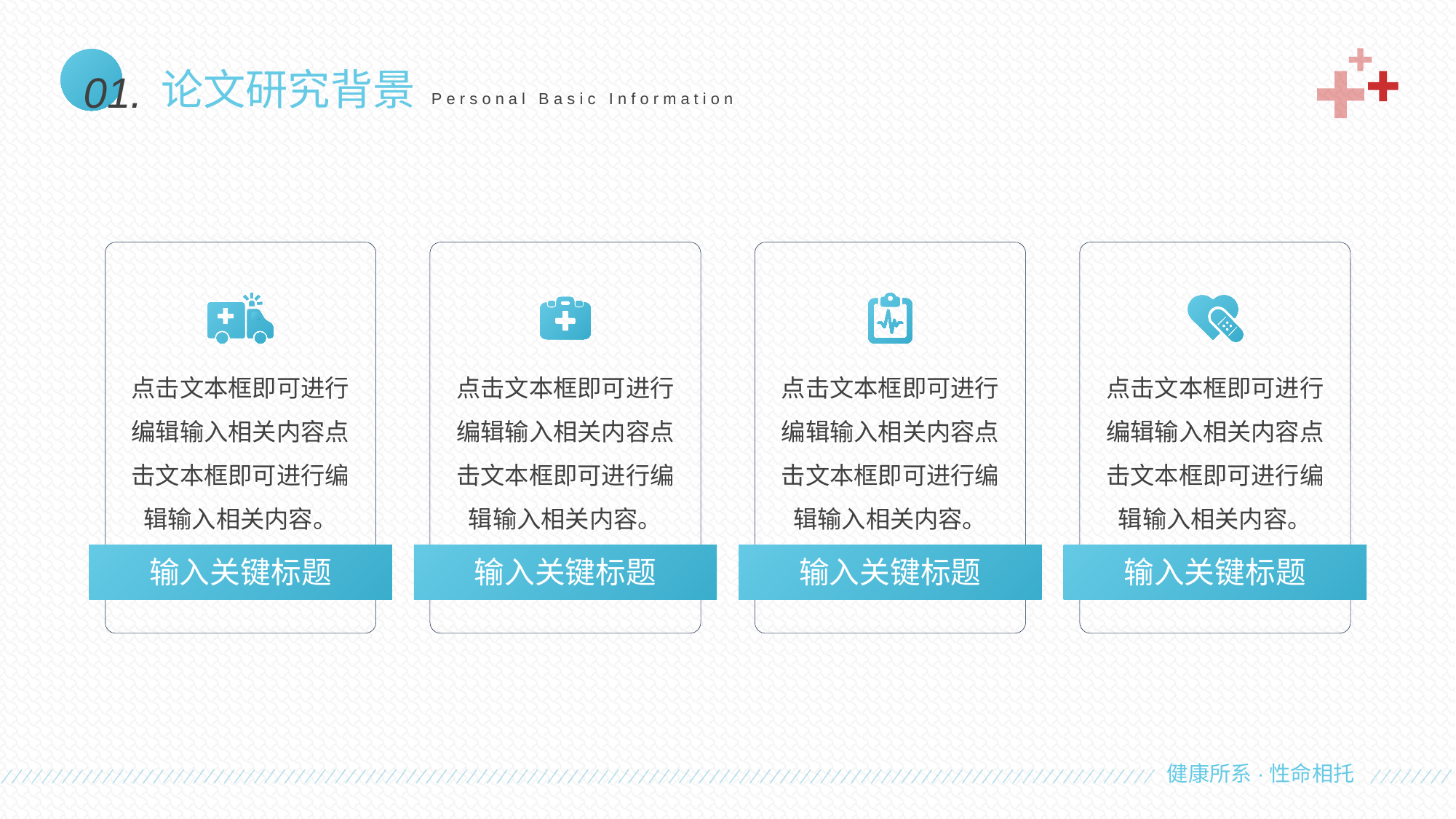

01.
论文研究背景
Personal Basic Information

点击文本框即可进行编辑输入相关内容点击文本框即可进行编辑输入相关内容。

输入关键标题

点击文本框即可进行编辑输入相关内容点击文本框即可进行编辑输入相关内容。

输入关键标题

点击文本框即可进行编辑输入相关内容点击文本框即可进行编辑输入相关内容。

输入关键标题

点击文本框即可进行编辑输入相关内容点击文本框即可进行编辑输入相关内容。

输入关键标题